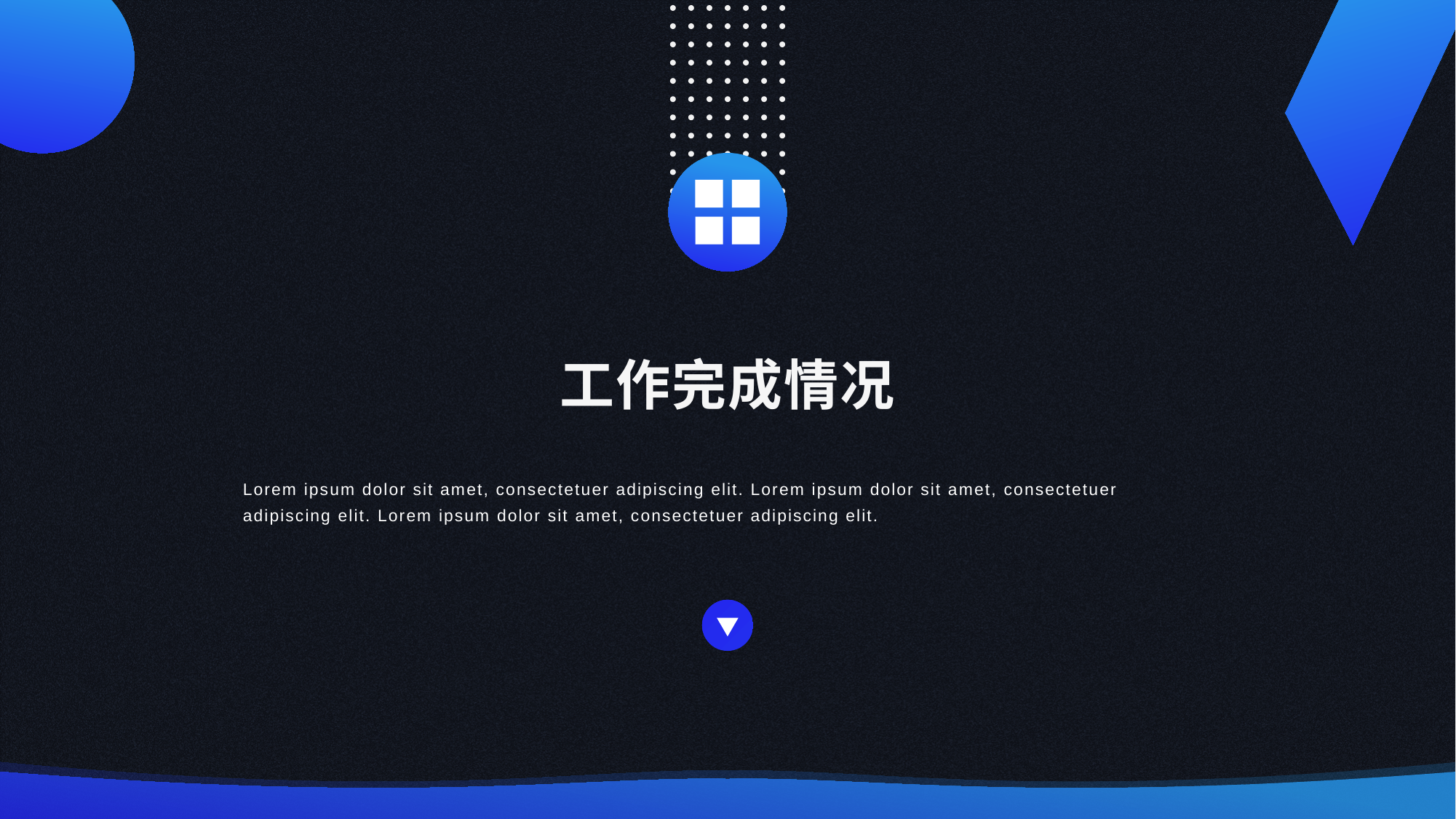

工作完成情况
Lorem ipsum dolor sit amet, consectetuer adipiscing elit. Lorem ipsum dolor sit amet, consectetuer adipiscing elit. Lorem ipsum dolor sit amet, consectetuer adipiscing elit.